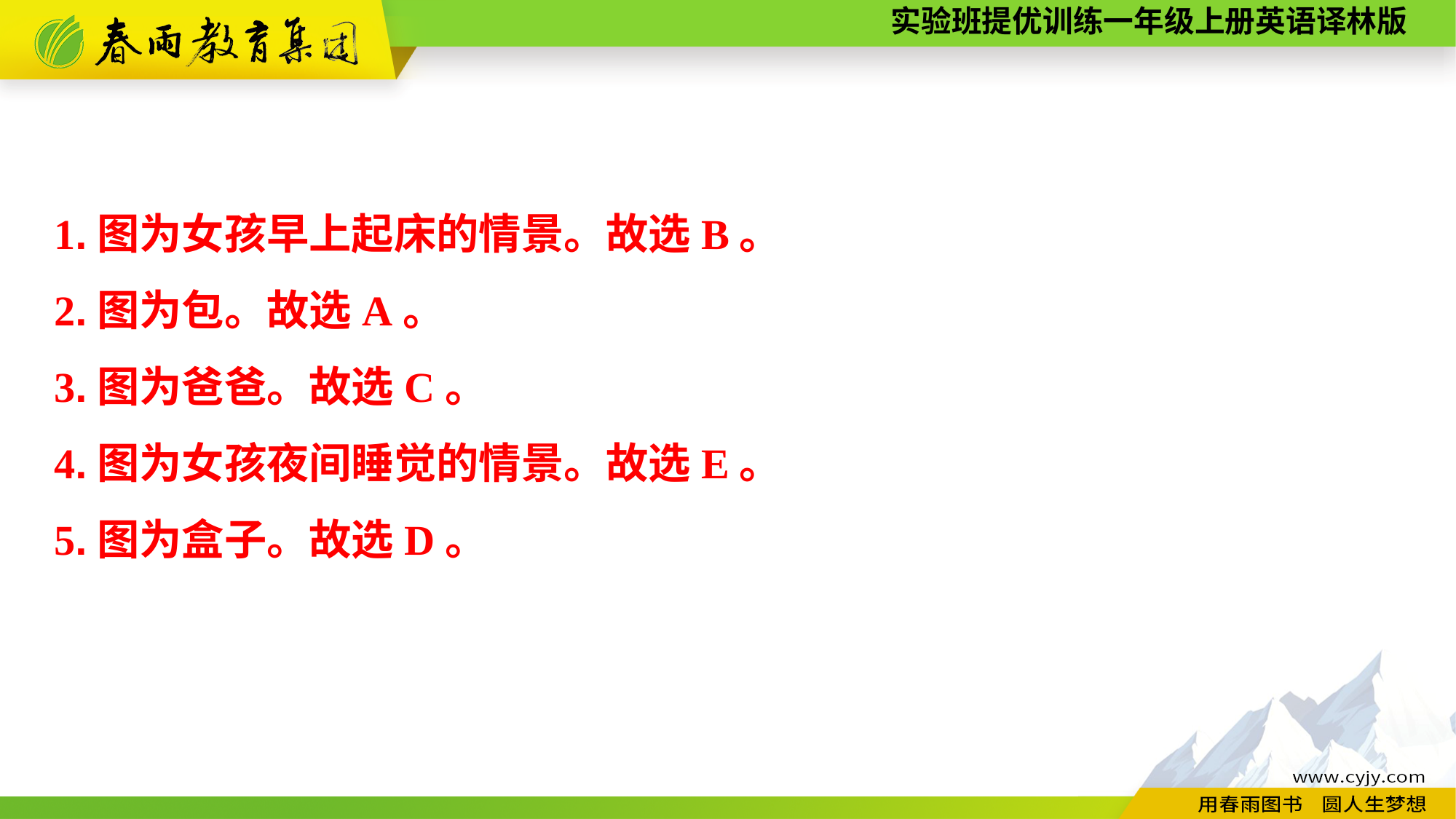

1.图为女孩早上起床的情景。故选B。
2.图为包。故选A。
3.图为爸爸。故选C。
4.图为女孩夜间睡觉的情景。故选E。
5.图为盒子。故选D。